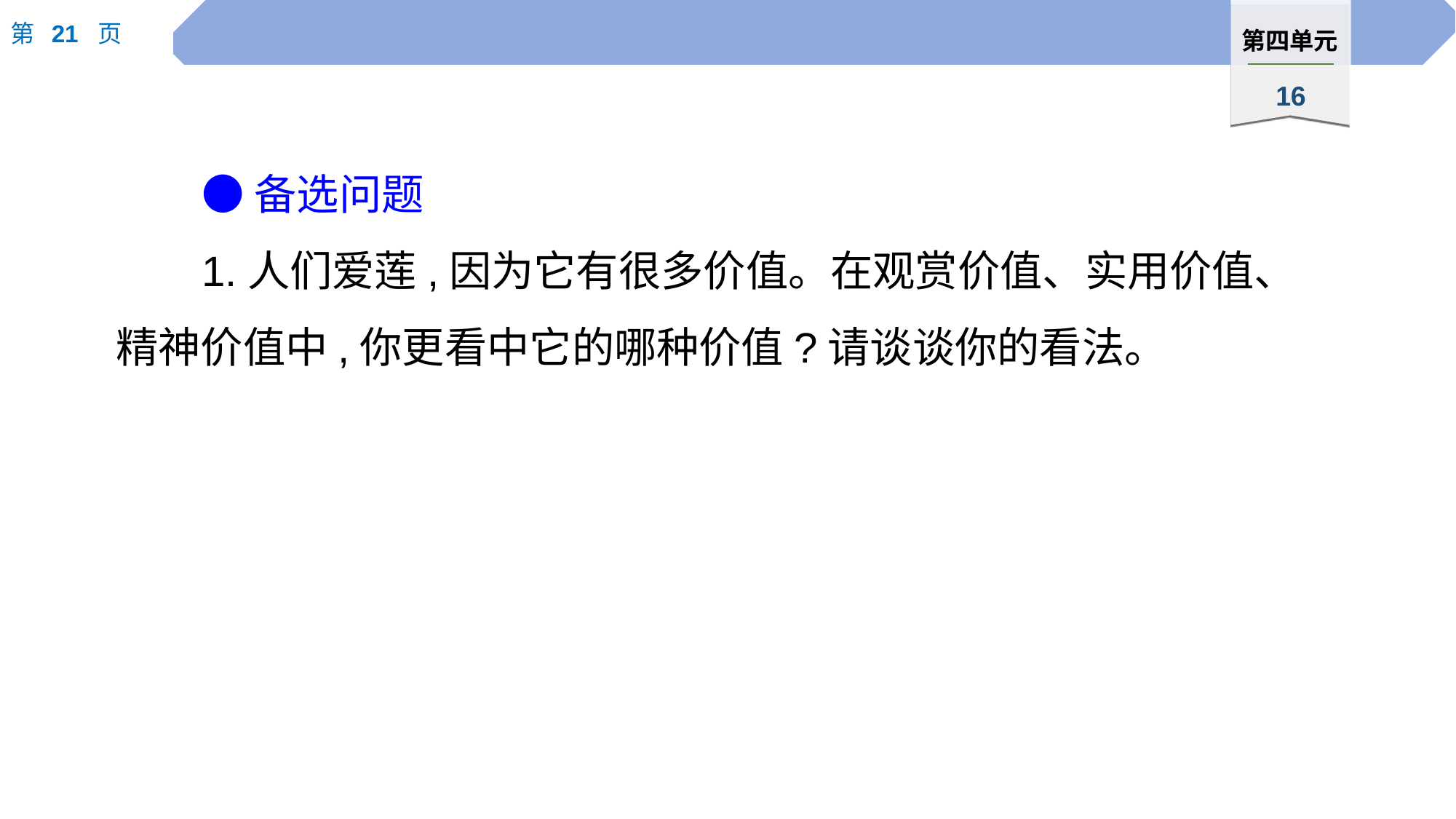

●备选问题

1.人们爱莲,因为它有很多价值。在观赏价值、实用价值、精神价值中,你更看中它的哪种价值?请谈谈你的看法。